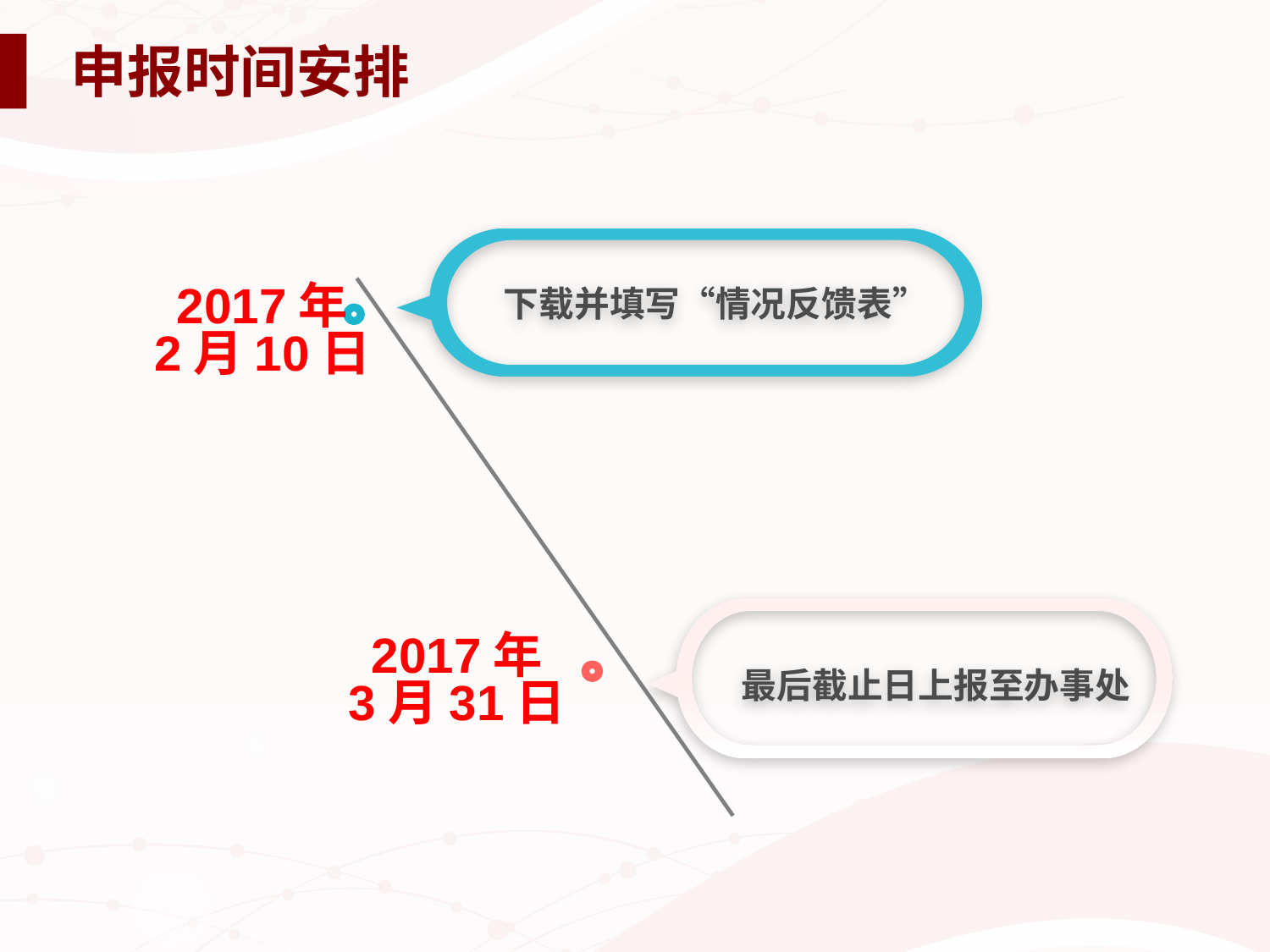

# 申报时间安排
下载并填写“情况反馈表”
2017年
2月10日

最后截止日上报至办事处
2017年
3月31日